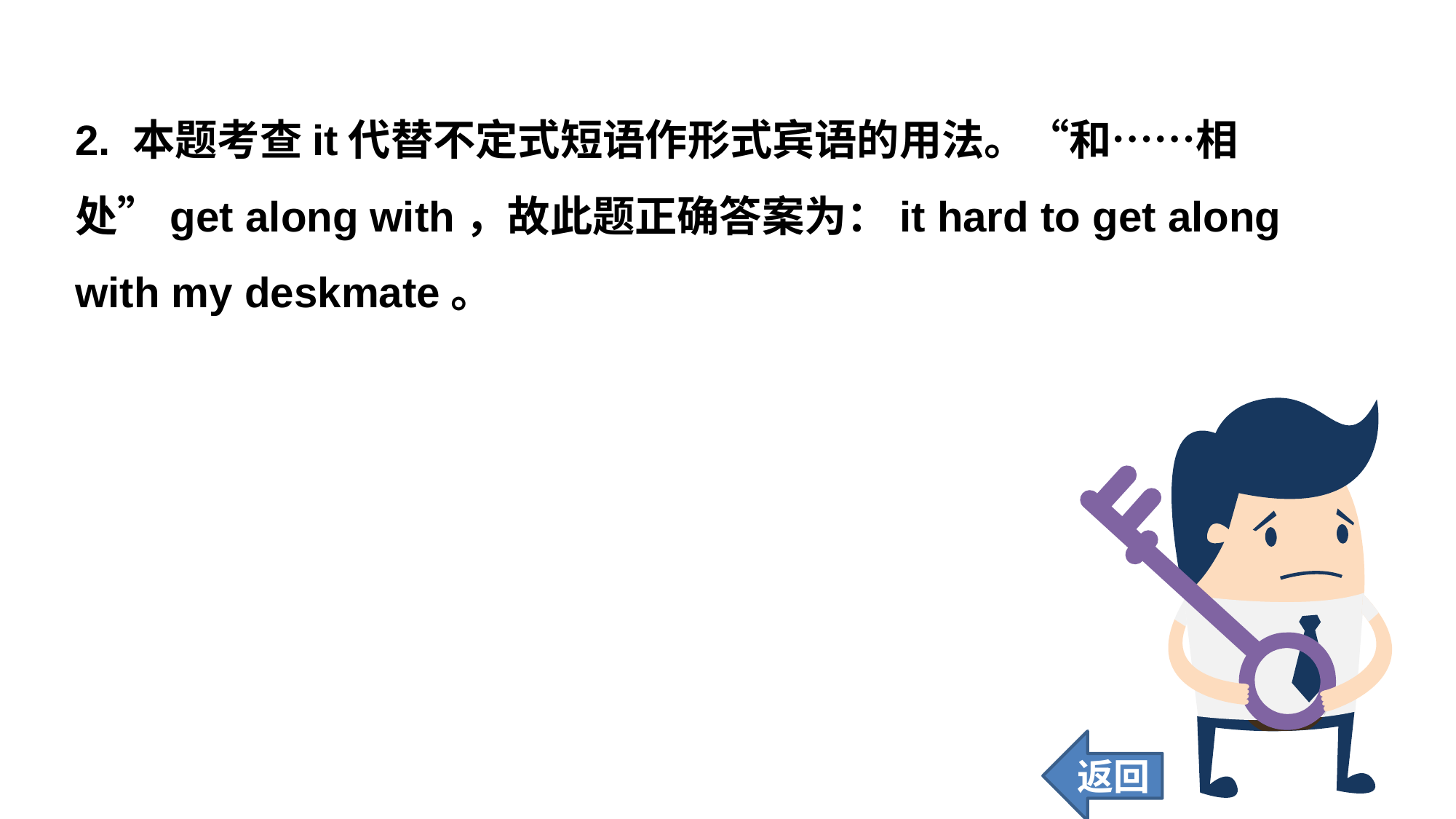

2. 本题考查it代替不定式短语作形式宾语的用法。“和……相处”get along with，故此题正确答案为：it hard to get along with my deskmate。

返回
48